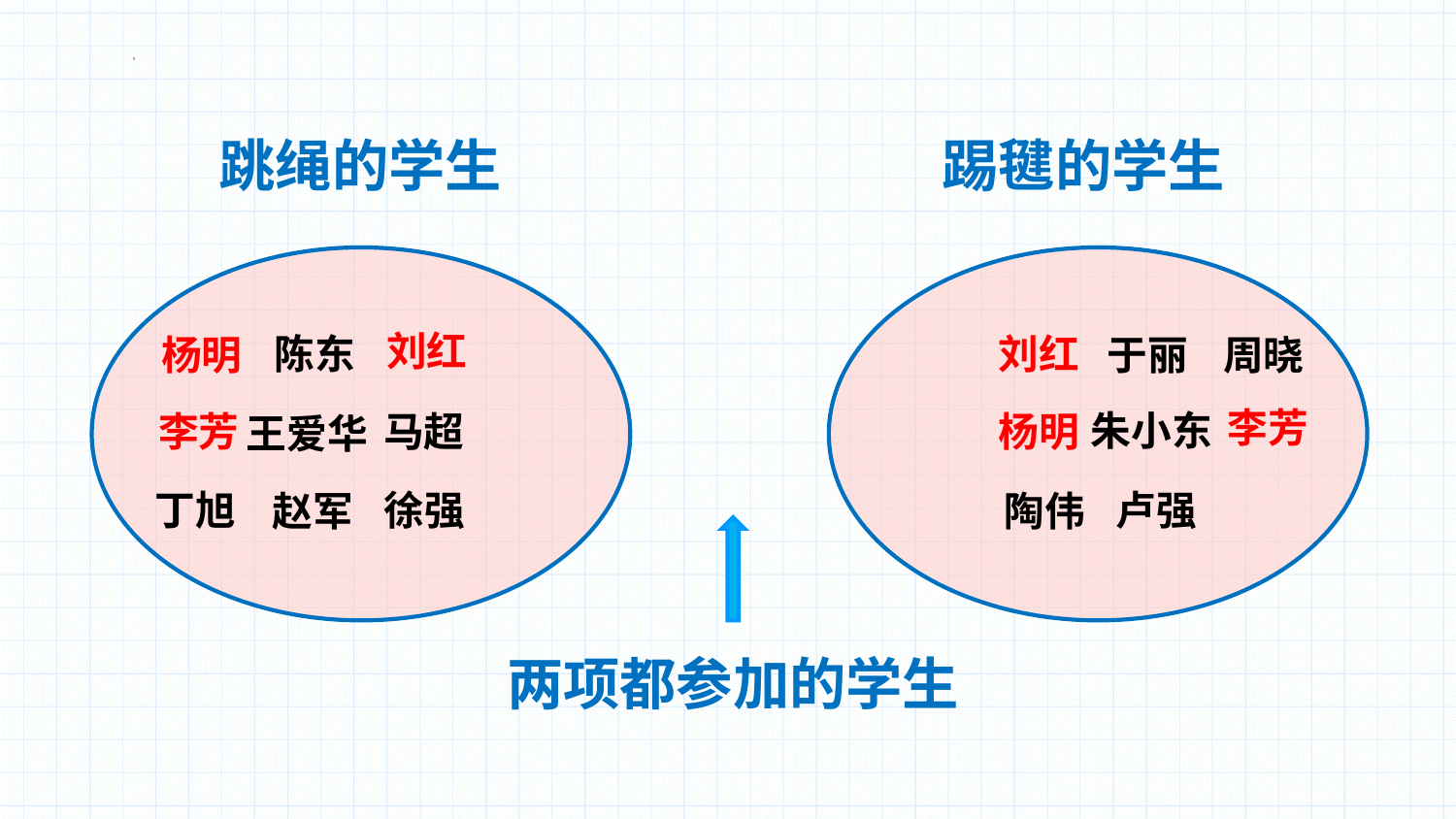

跳绳的学生
踢毽的学生

刘红
陈东
刘红
杨明
于丽
周晓
李芳
朱小东
李芳
马超
杨明
王爱华
丁旭
徐强
卢强
赵军
陶伟

两项都参加的学生